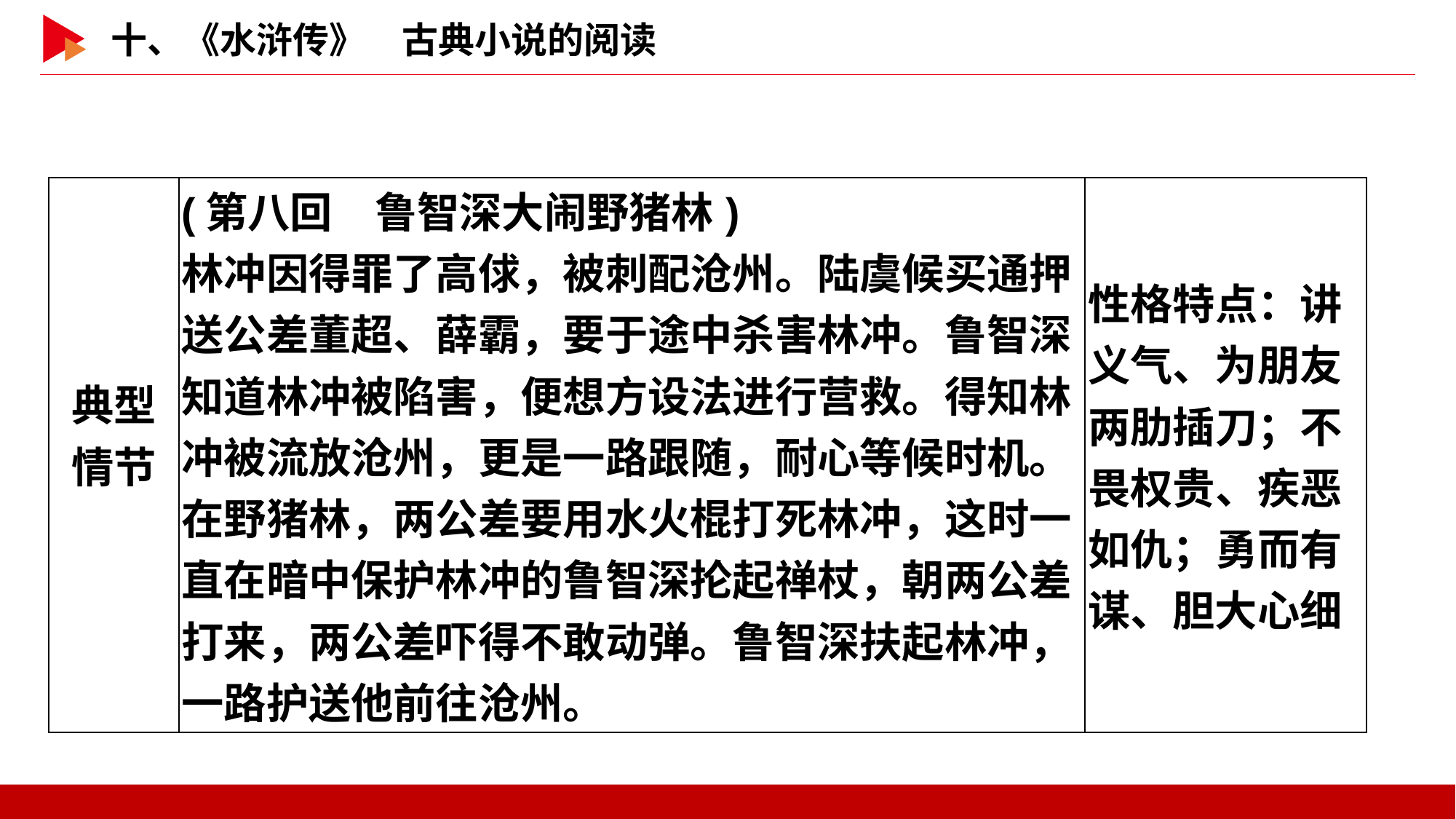

| 典型 情节 | (第八回　鲁智深大闹野猪林) 林冲因得罪了高俅，被刺配沧州。陆虞候买通押送公差董超、薛霸，要于途中杀害林冲。鲁智深知道林冲被陷害，便想方设法进行营救。得知林冲被流放沧州，更是一路跟随，耐心等候时机。在野猪林，两公差要用水火棍打死林冲，这时一直在暗中保护林冲的鲁智深抡起禅杖，朝两公差打来，两公差吓得不敢动弹。鲁智深扶起林冲，一路护送他前往沧州。 | 性格特点：讲义气、为朋友两肋插刀；不畏权贵、疾恶如仇；勇而有谋、胆大心细 |
| --- | --- | --- |